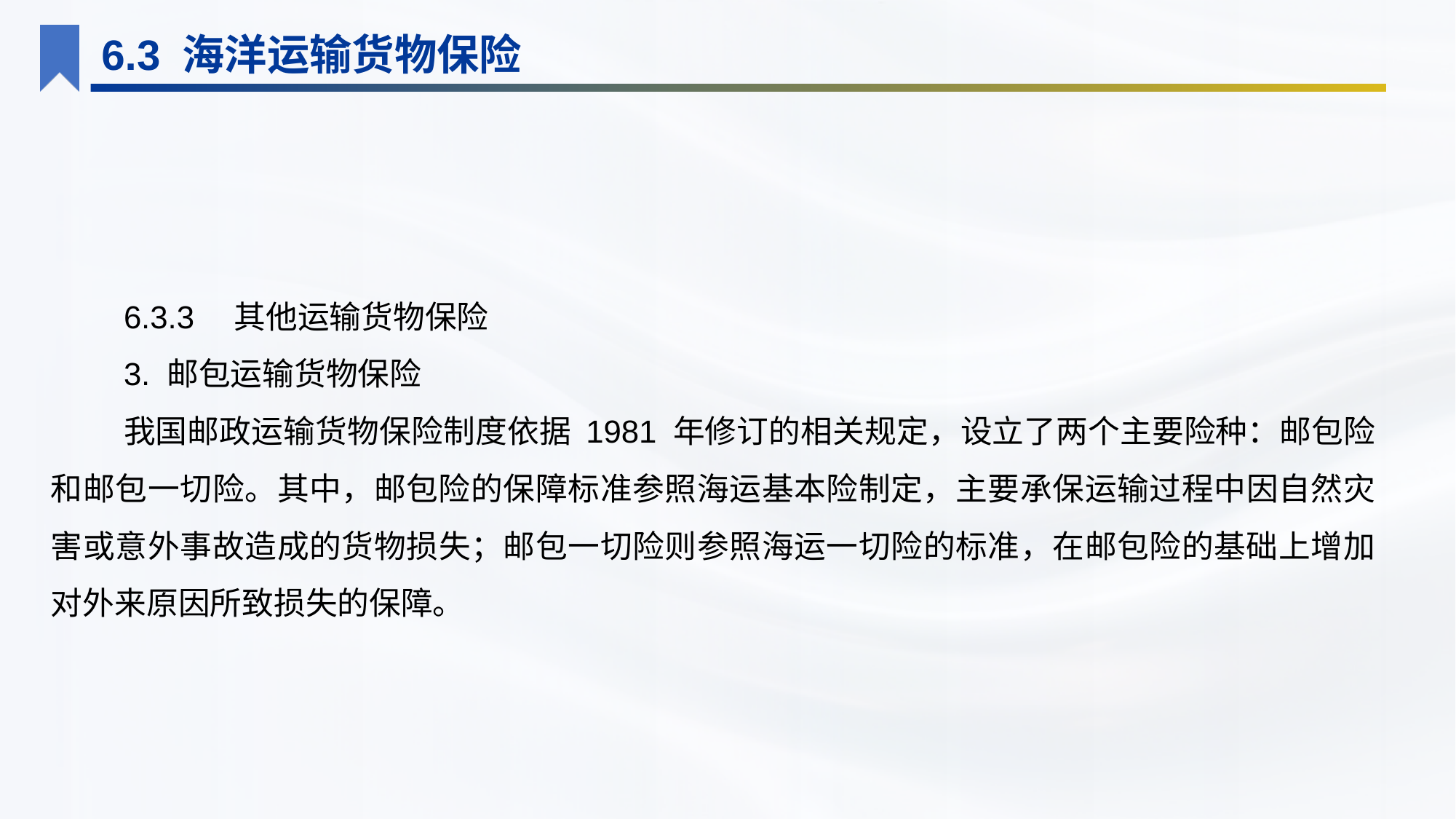

6.3 海洋运输货物保险
6.3.3　其他运输货物保险
3. 邮包运输货物保险
我国邮政运输货物保险制度依据 1981 年修订的相关规定，设立了两个主要险种：邮包险和邮包一切险。其中，邮包险的保障标准参照海运基本险制定，主要承保运输过程中因自然灾害或意外事故造成的货物损失；邮包一切险则参照海运一切险的标准，在邮包险的基础上增加对外来原因所致损失的保障。